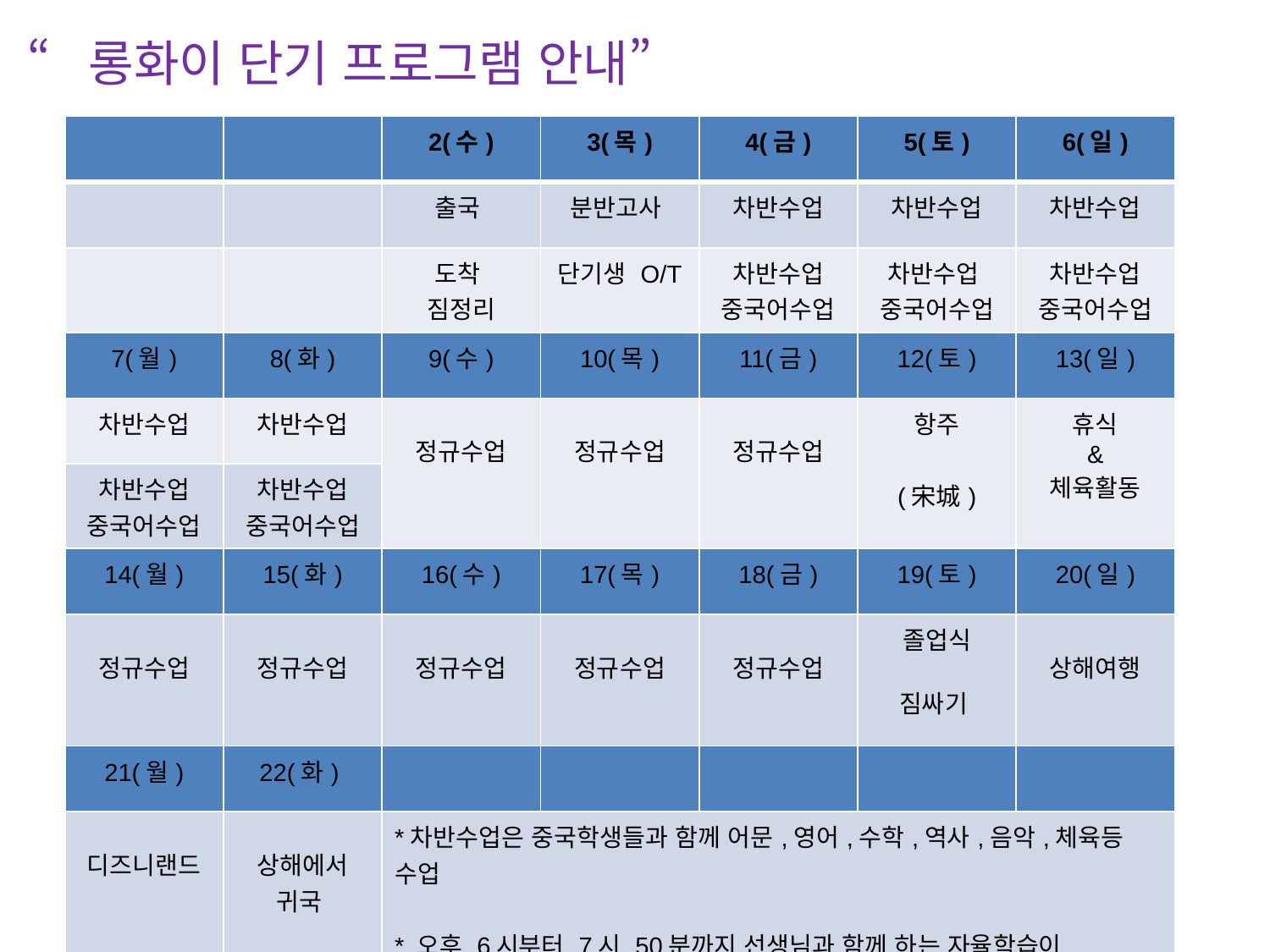

“롱화이 단기 프로그램 안내”
|  |  | 2(수) | 3(목) | 4(금) | 5(토) | 6(일) |
| --- | --- | --- | --- | --- | --- | --- |
|  |  | 출국 | 분반고사 | 차반수업 | 차반수업 | 차반수업 |
|  |  | 도착 짐정리 | 단기생 O/T | 차반수업 중국어수업 | 차반수업 중국어수업 | 차반수업 중국어수업 |
| 7(월) | 8(화) | 9(수) | 10(목) | 11(금) | 12(토) | 13(일) |
| 차반수업 | 차반수업 | 정규수업 | 정규수업 | 정규수업 | 항주 (宋城) | 휴식 & 체육활동 |
| 차반수업 중국어수업 | 차반수업 중국어수업 |  |  |  |  |  |
| 14(월) | 15(화) | 16(수) | 17(목) | 18(금) | 19(토) | 20(일) |
| 정규수업 | 정규수업 | 정규수업 | 정규수업 | 정규수업 | 졸업식 짐싸기 | 상해여행 |
| 21(월) | 22(화) |  |  |  |  |  |
| 디즈니랜드 | 상해에서 귀국 | \*차반수업은 중국학생들과 함께 어문,영어,수학,역사,음악,체육등 수업 \* 오후 6시부터 7시 50분까지 선생님과 함께 하는 자율학습이 진행됩니다. (단어시험, 학습체크, 일기쓰기,예습복습 등) |  |  |  |  |